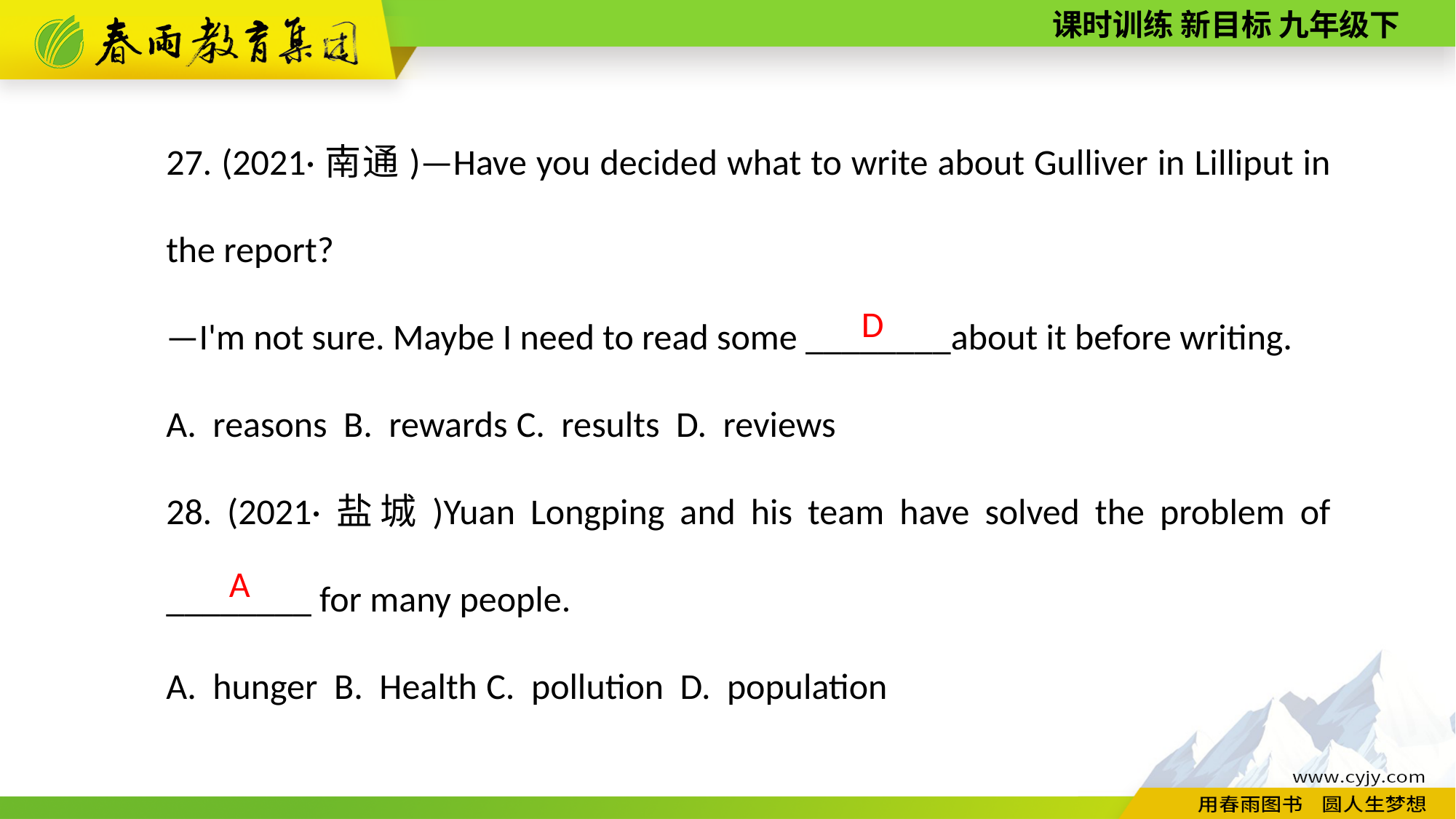

27. (2021·南通)—Have you decided what to write about Gulliver in Lilliput in the report?
—I'm not sure. Maybe I need to read some ________about it before writing.
A.  reasons  B.  rewards  C.  results  D.  reviews
28. (2021·盐城)Yuan Longping and his team have solved the problem of ________ for many people.
A.  hunger  B.  Health  C.  pollution  D.  population
D
A